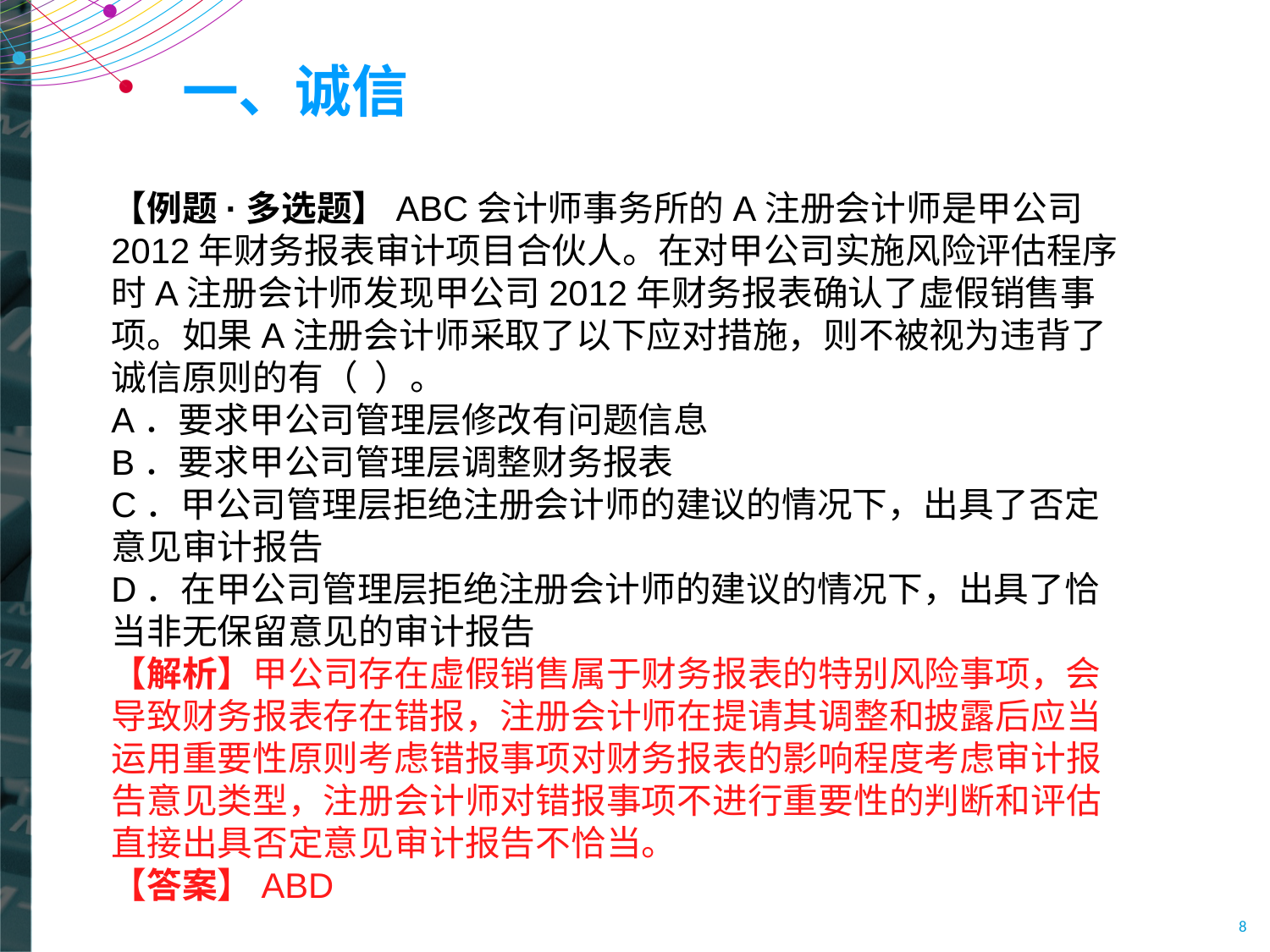

# 一、诚信
【例题·多选题】ABC会计师事务所的A注册会计师是甲公司2012年财务报表审计项目合伙人。在对甲公司实施风险评估程序时A注册会计师发现甲公司2012年财务报表确认了虚假销售事项。如果A注册会计师采取了以下应对措施，则不被视为违背了诚信原则的有（  ）。
A．要求甲公司管理层修改有问题信息
B．要求甲公司管理层调整财务报表
C．甲公司管理层拒绝注册会计师的建议的情况下，出具了否定意见审计报告
D．在甲公司管理层拒绝注册会计师的建议的情况下，出具了恰当非无保留意见的审计报告
【解析】甲公司存在虚假销售属于财务报表的特别风险事项，会导致财务报表存在错报，注册会计师在提请其调整和披露后应当运用重要性原则考虑错报事项对财务报表的影响程度考虑审计报告意见类型，注册会计师对错报事项不进行重要性的判断和评估直接出具否定意见审计报告不恰当。
【答案】ABD